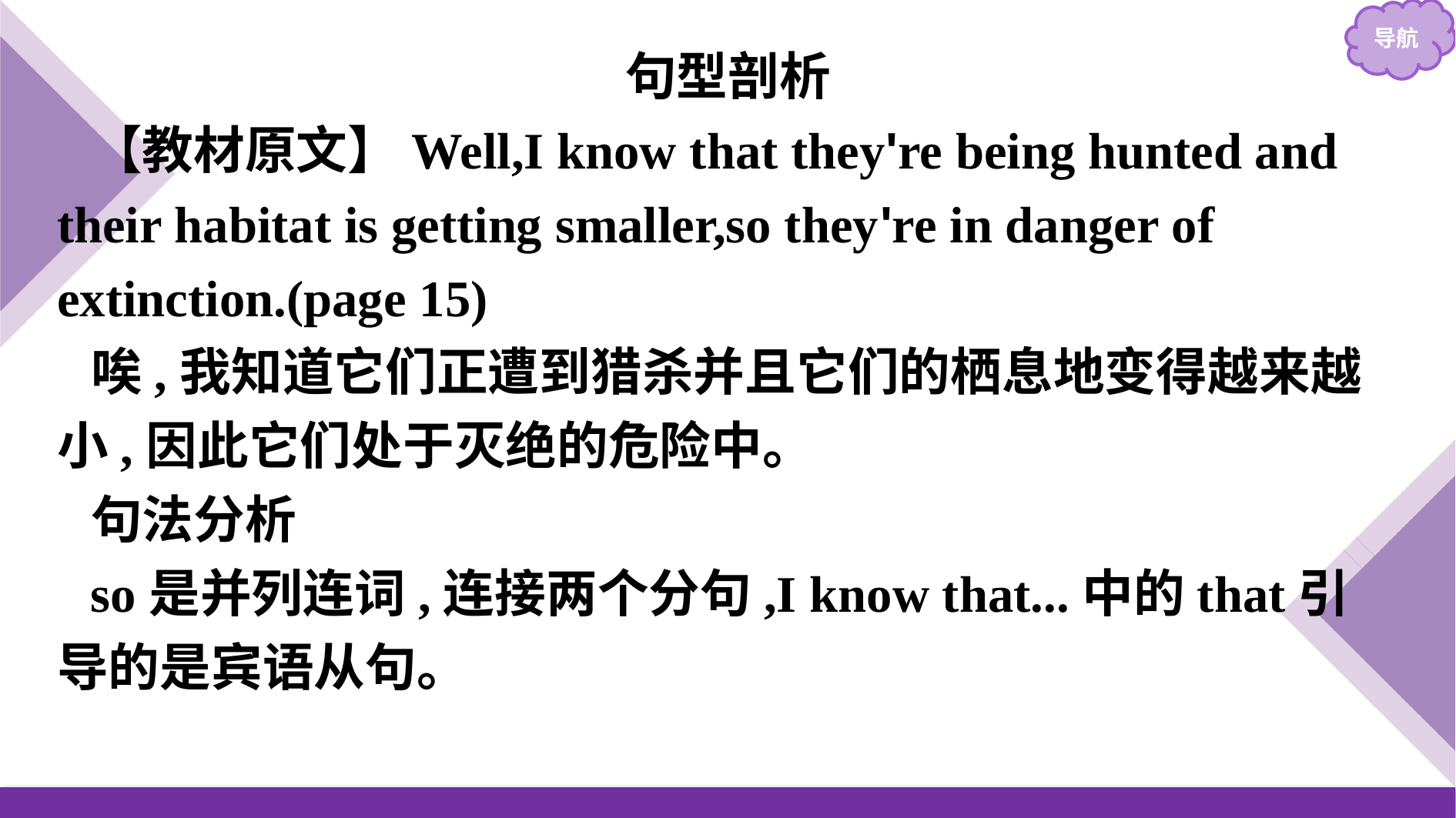

句型剖析
【教材原文】Well,I know that they're being hunted and their habitat is getting smaller,so they're in danger of extinction.(page 15)
唉,我知道它们正遭到猎杀并且它们的栖息地变得越来越小,因此它们处于灭绝的危险中。
句法分析
so是并列连词,连接两个分句,I know that...中的that引导的是宾语从句。